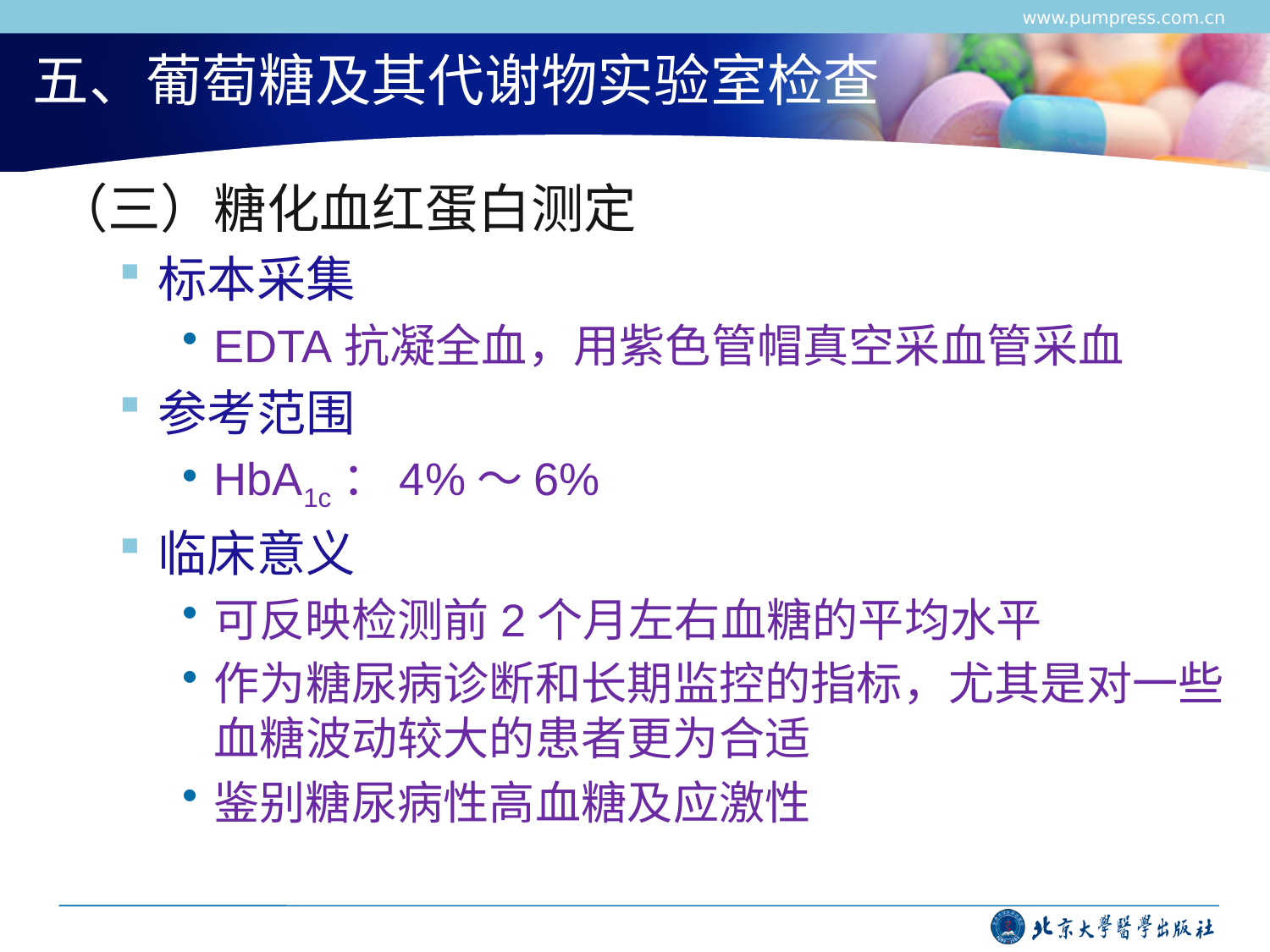

www.pumpress.com.cn
# 五、葡萄糖及其代谢物实验室检查
（三）糖化血红蛋白测定
标本采集
EDTA抗凝全血，用紫色管帽真空采血管采血
参考范围
HbA1c：4%～6%
临床意义
可反映检测前2个月左右血糖的平均水平
作为糖尿病诊断和长期监控的指标，尤其是对一些血糖波动较大的患者更为合适
鉴别糖尿病性高血糖及应激性